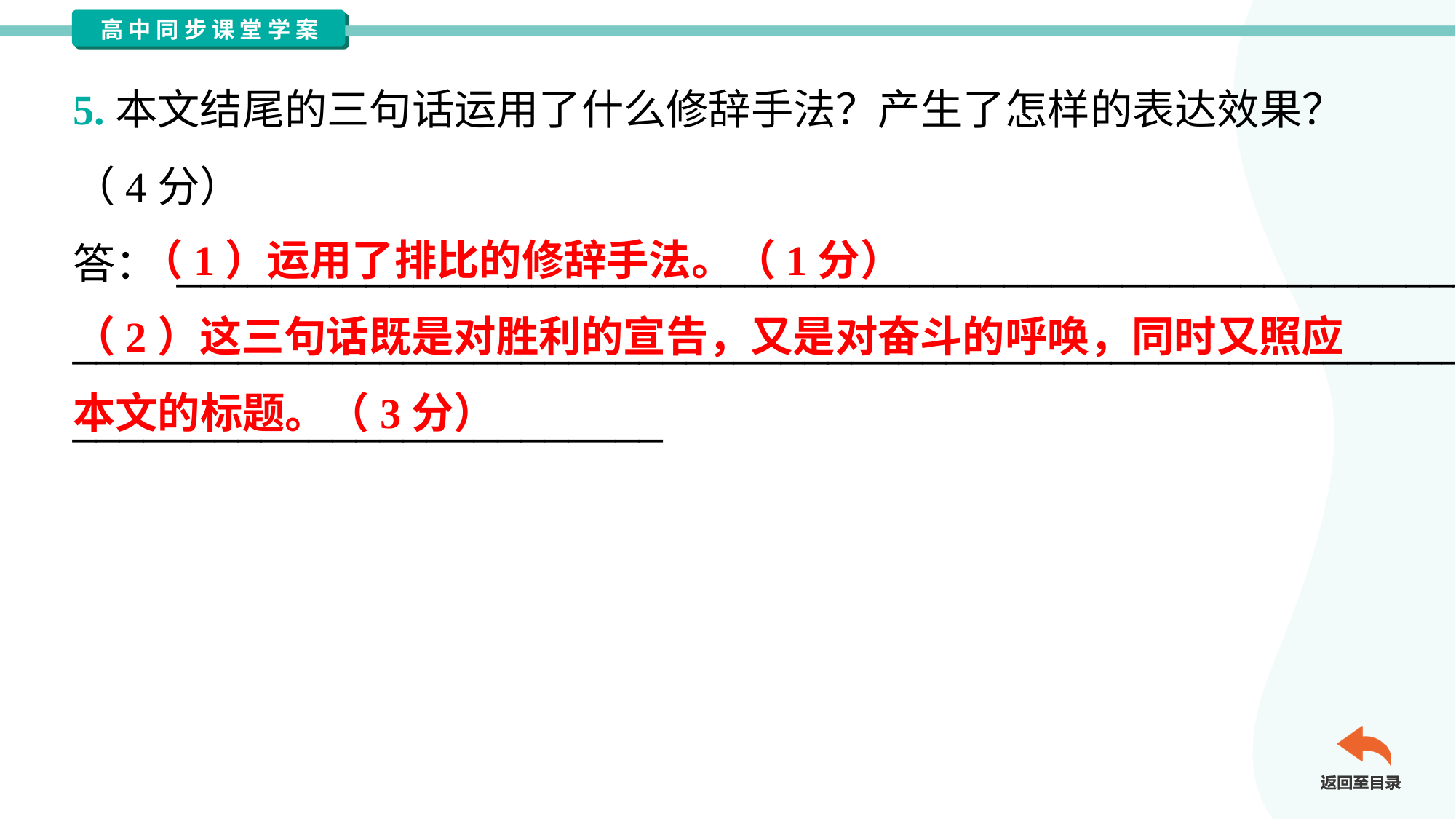

5.本文结尾的三句话运用了什么修辞手法？产生了怎样的表达效果？
（4分）
答： ________________________________________________________
_____________________________________________________________
_________________________
      （1）运用了排比的修辞手法。（1分）
（2）这三句话既是对胜利的宣告，又是对奋斗的呼唤，同时又照应本文的标题。（3分）